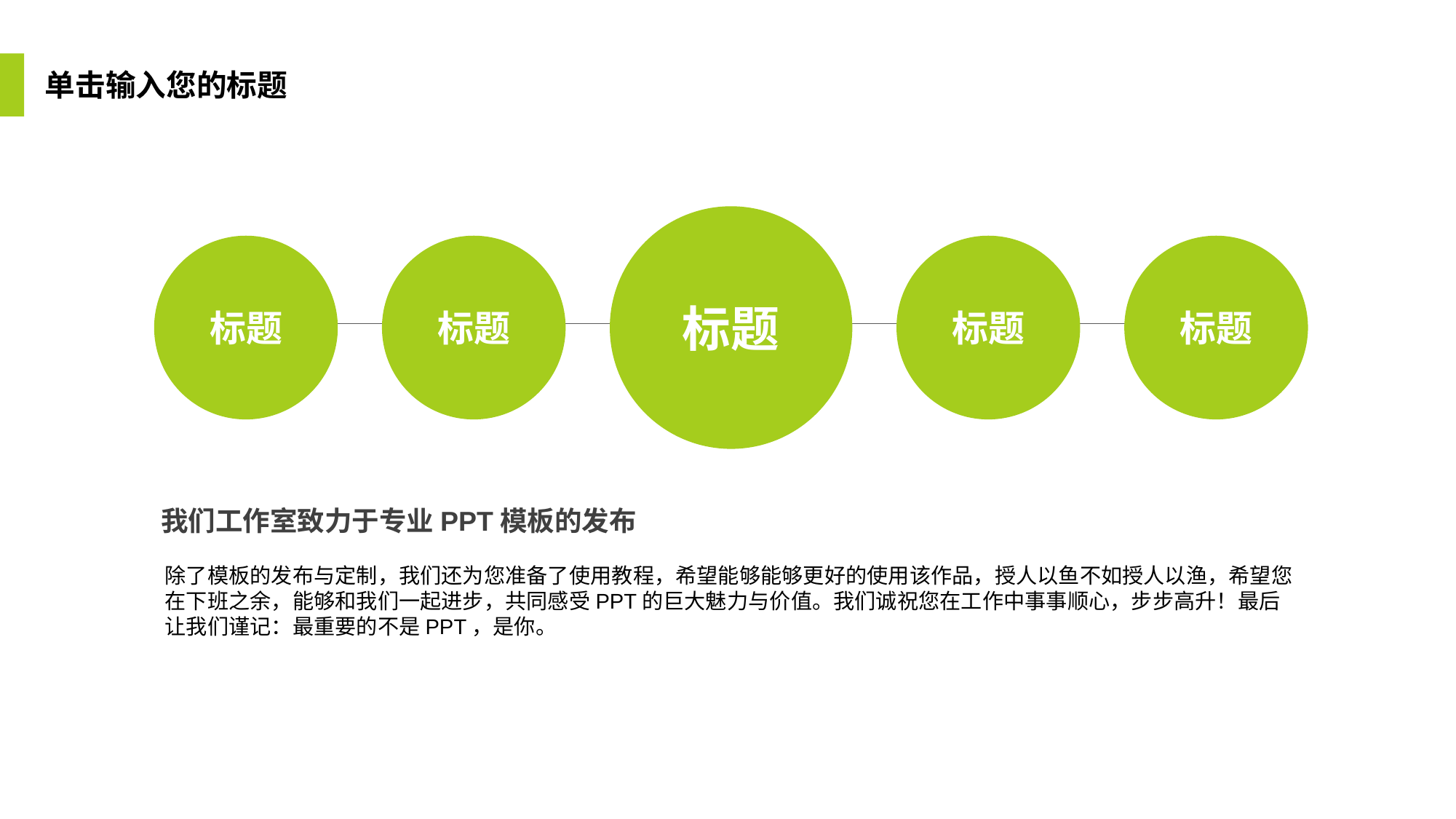

单击输入您的标题

标题
标题
标题
标题
标题
我们工作室致力于专业PPT模板的发布
除了模板的发布与定制，我们还为您准备了使用教程，希望能够能够更好的使用该作品，授人以鱼不如授人以渔，希望您在下班之余，能够和我们一起进步，共同感受PPT的巨大魅力与价值。我们诚祝您在工作中事事顺心，步步高升！最后让我们谨记：最重要的不是PPT，是你。